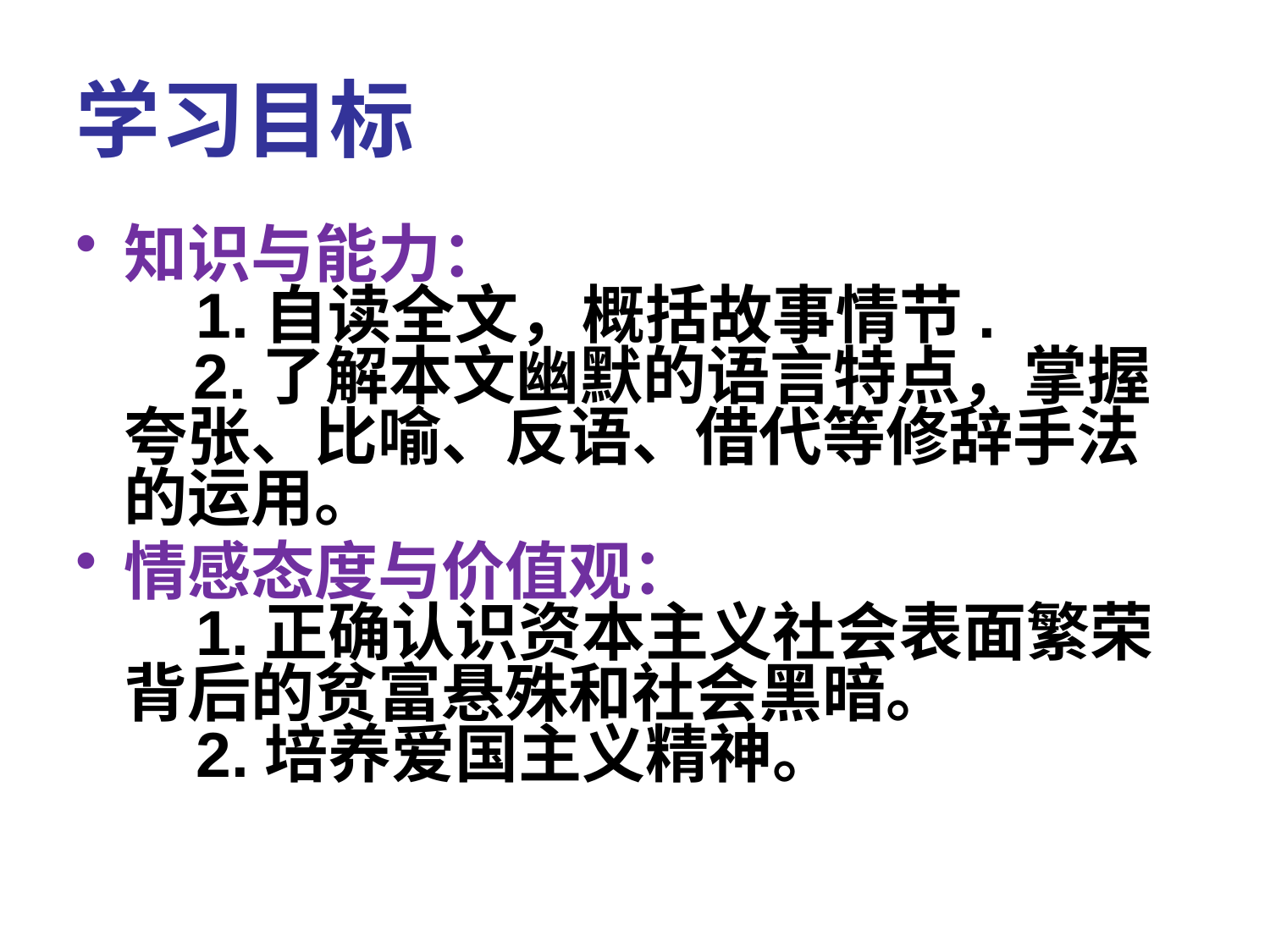

# 学习目标
知识与能力：
    1.自读全文，概括故事情节. 
    2.了解本文幽默的语言特点，掌握夸张、比喻、反语、借代等修辞手法的运用。
情感态度与价值观：
    1.正确认识资本主义社会表面繁荣背后的贫富悬殊和社会黑暗。 
    2.培养爱国主义精神。